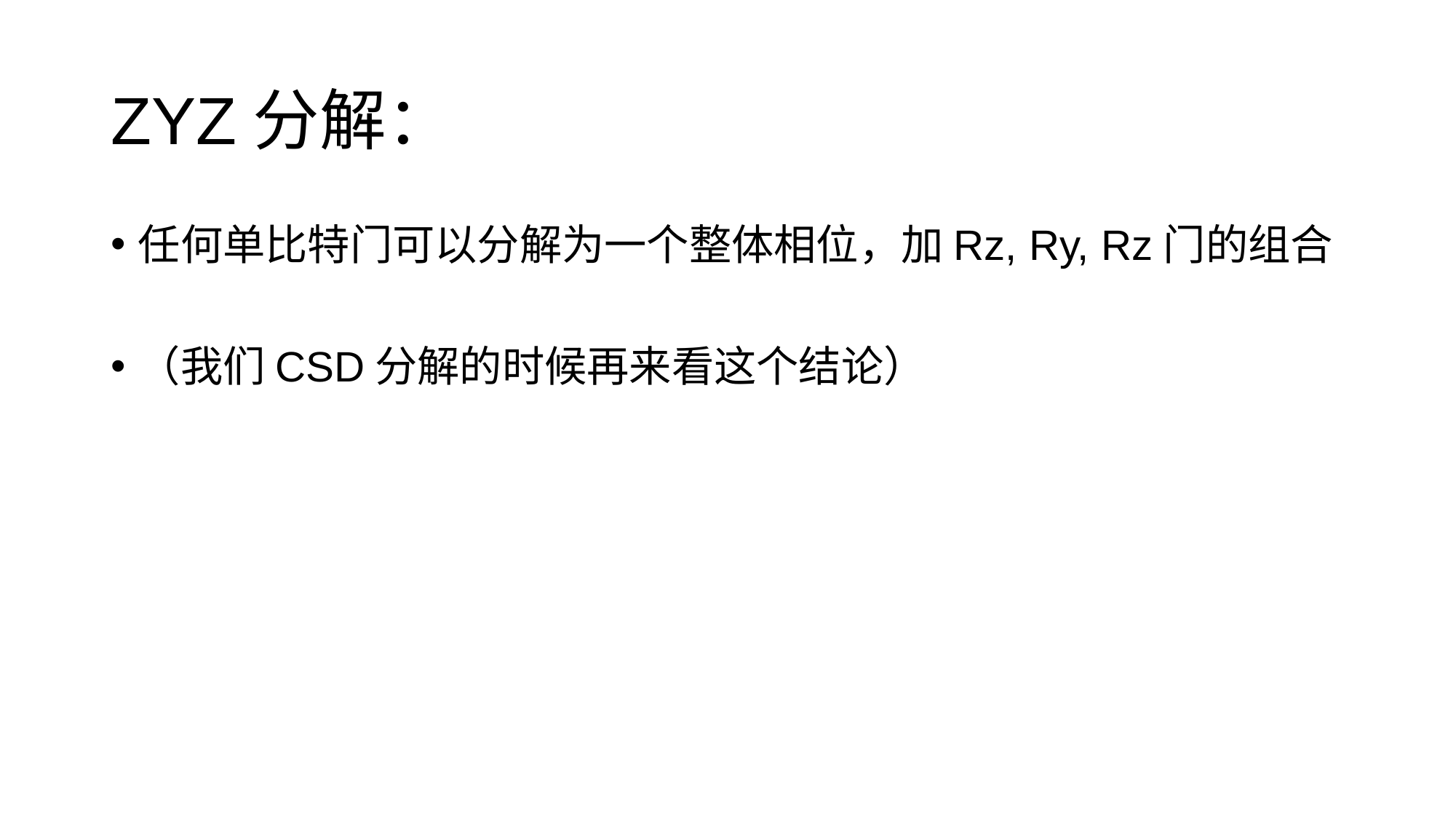

# ZYZ分解：
任何单比特门可以分解为一个整体相位，加Rz, Ry, Rz门的组合

（我们CSD分解的时候再来看这个结论）